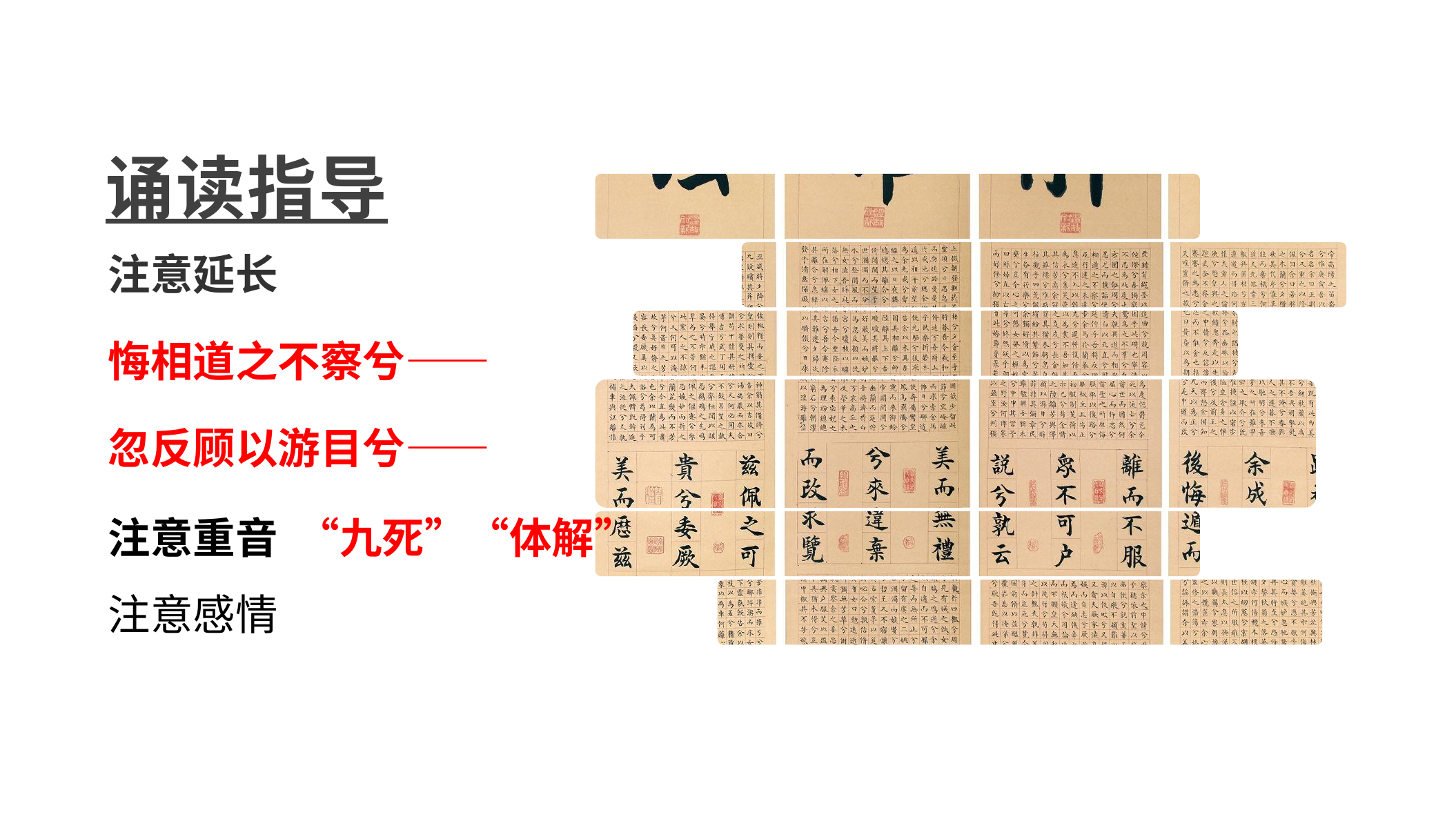

诵读指导

注意延长
悔相道之不察兮——
忽反顾以游目兮——
注意重音  “九死”“体解”
注意感情